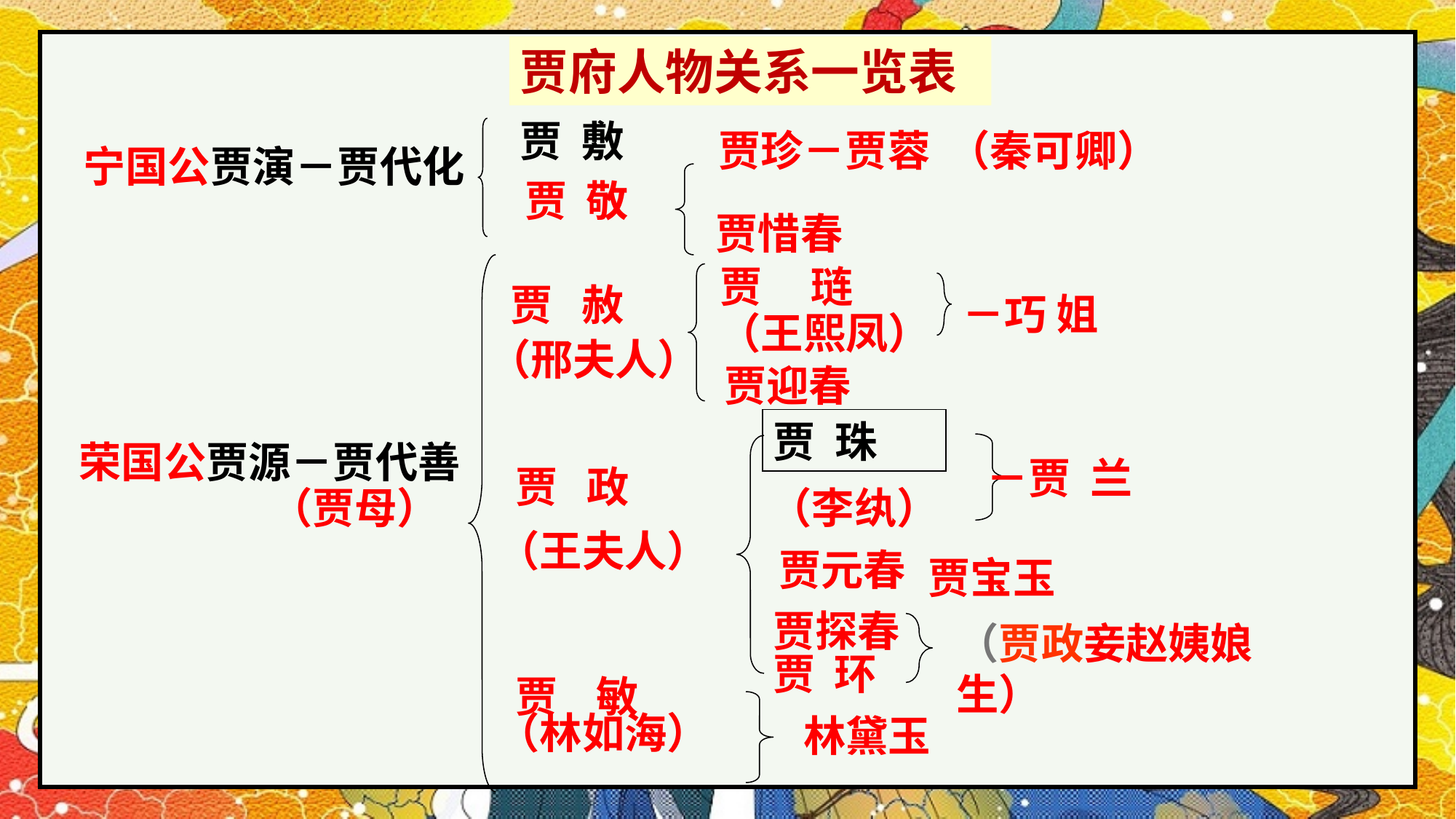

贾府人物关系一览表
贾  敷
（秦可卿）

贾珍－贾蓉
宁国公贾演－贾代化

贾  敬
贾惜春

贾     琏

 贾   赦

－巧 姐

（王熙凤）
（邢夫人）
贾迎春

贾  珠
荣国公贾源－贾代善

－贾  兰
贾   政

（贾母）
（李纨）
（王夫人）
贾元春
贾宝玉

贾探春
（贾政妾赵姨娘生）

贾  环
贾    敏

（林如海）
 林黛玉